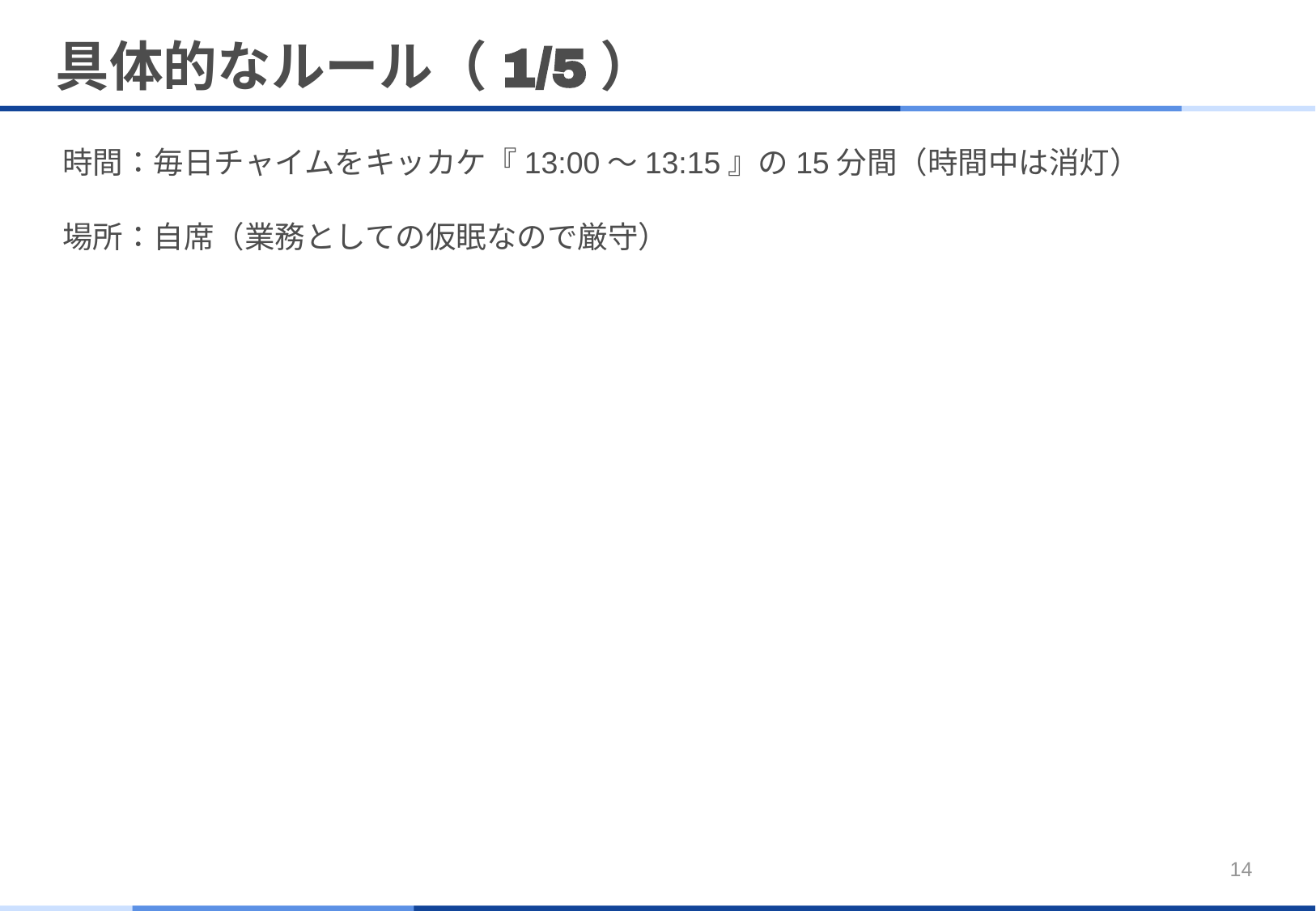

# 具体的なルール（1/5）
時間：毎日チャイムをキッカケ『13:00～13:15』の15分間（時間中は消灯）
場所：自席（業務としての仮眠なので厳守）
14